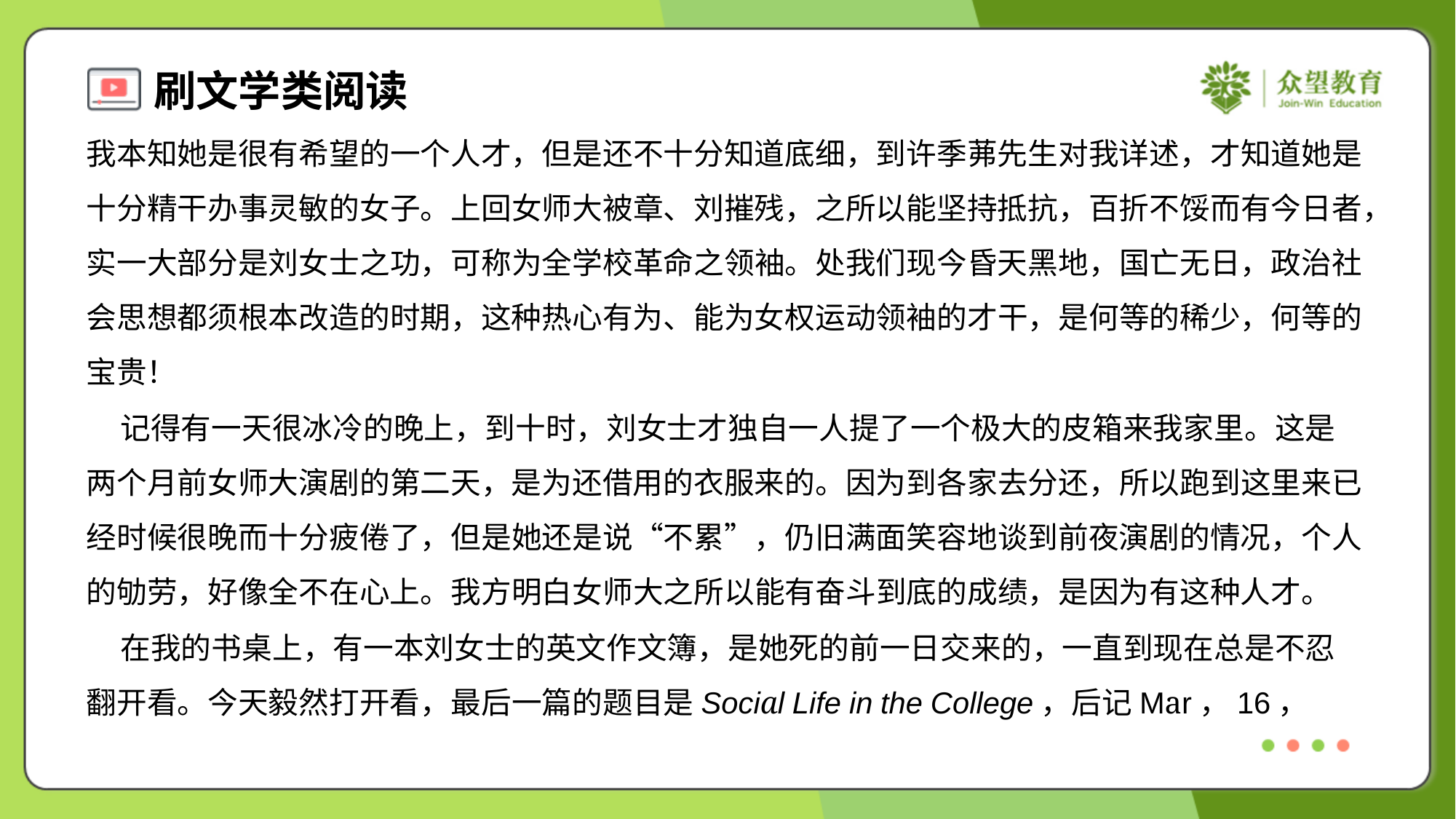

我本知她是很有希望的一个人才，但是还不十分知道底细，到许季茀先生对我详述，才知道她是
十分精干办事灵敏的女子。上回女师大被章、刘摧残，之所以能坚持抵抗，百折不馁而有今日者，
实一大部分是刘女士之功，可称为全学校革命之领袖。处我们现今昏天黑地，国亡无日，政治社
会思想都须根本改造的时期，这种热心有为、能为女权运动领袖的才干，是何等的稀少，何等的
宝贵！
    记得有一天很冰冷的晚上，到十时，刘女士才独自一人提了一个极大的皮箱来我家里。这是
两个月前女师大演剧的第二天，是为还借用的衣服来的。因为到各家去分还，所以跑到这里来已
经时候很晚而十分疲倦了，但是她还是说“不累”，仍旧满面笑容地谈到前夜演剧的情况，个人
的劬劳，好像全不在心上。我方明白女师大之所以能有奋斗到底的成绩，是因为有这种人才。
    在我的书桌上，有一本刘女士的英文作文簿，是她死的前一日交来的，一直到现在总是不忍
翻开看。今天毅然打开看，最后一篇的题目是Social Life in the Colleɡe，后记Mar，16，